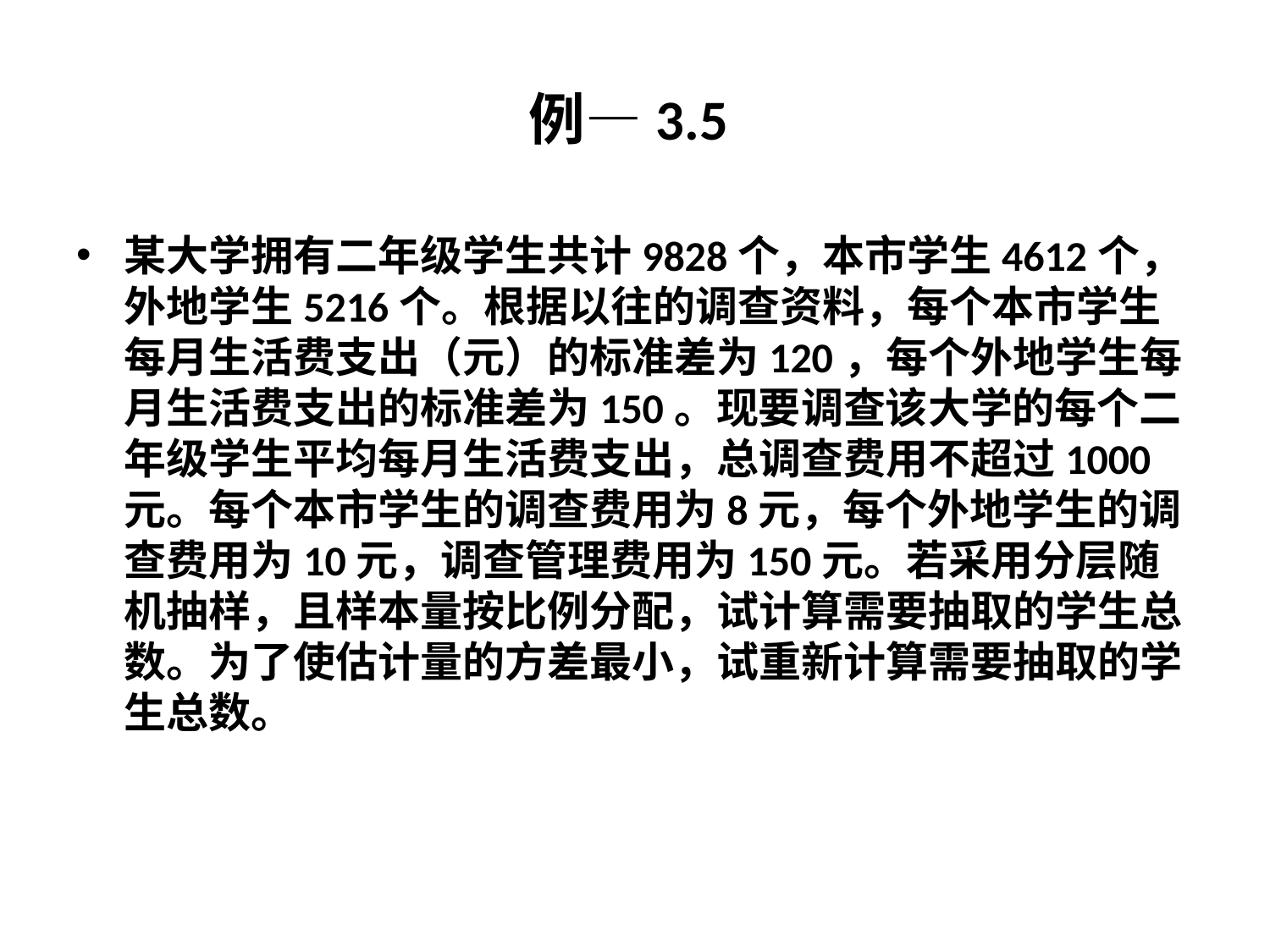

# 例—3.5
某大学拥有二年级学生共计9828个，本市学生4612个，外地学生5216个。根据以往的调查资料，每个本市学生每月生活费支出（元）的标准差为120，每个外地学生每月生活费支出的标准差为150。现要调查该大学的每个二年级学生平均每月生活费支出，总调查费用不超过1000元。每个本市学生的调查费用为8元，每个外地学生的调查费用为10元，调查管理费用为150元。若采用分层随机抽样，且样本量按比例分配，试计算需要抽取的学生总数。为了使估计量的方差最小，试重新计算需要抽取的学生总数。